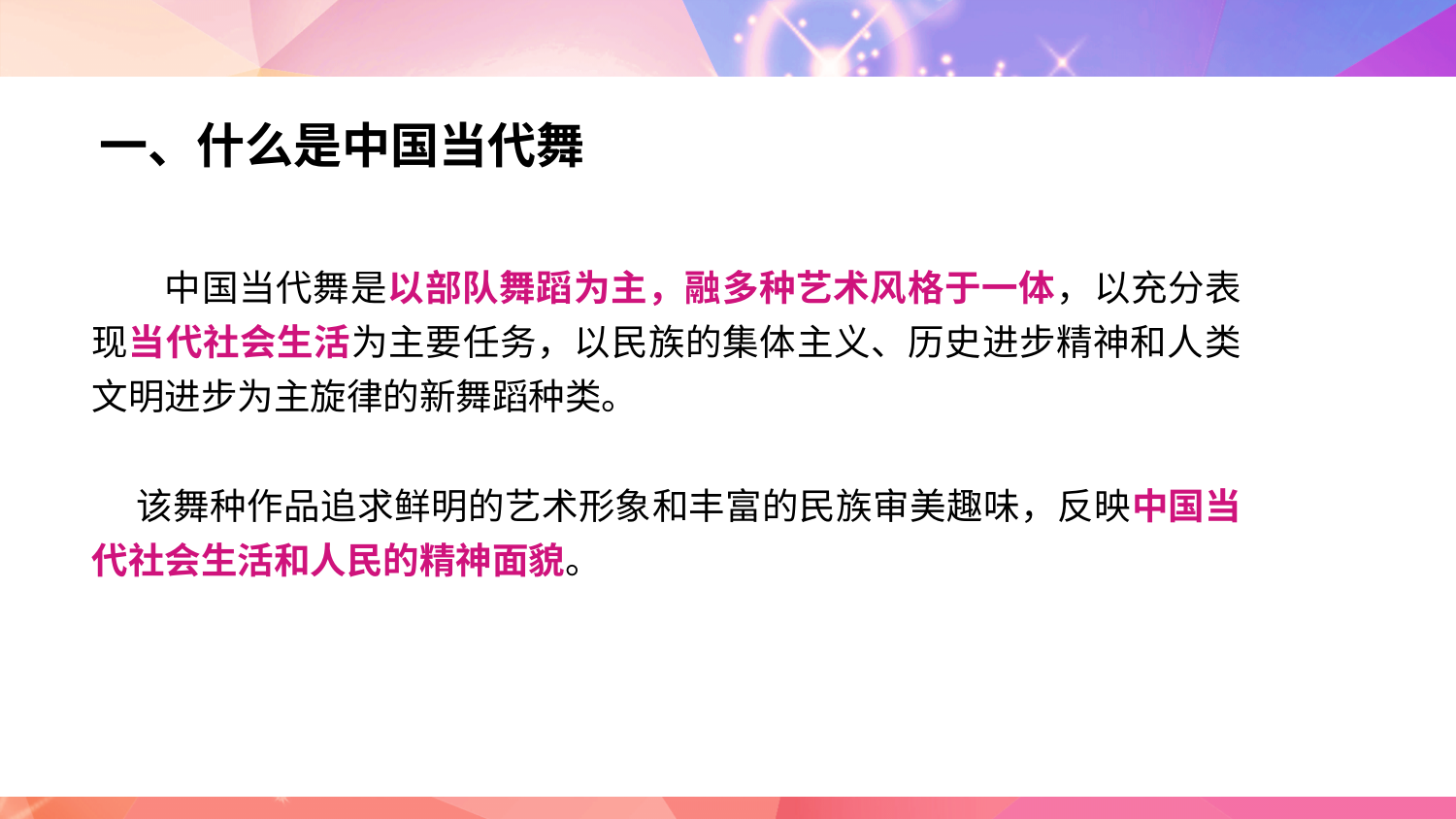

一、什么是中国当代舞

       中国当代舞是以部队舞蹈为主，融多种艺术风格于一体，以充分表现当代社会生活为主要任务，以民族的集体主义、历史进步精神和人类文明进步为主旋律的新舞蹈种类。

    该舞种作品追求鲜明的艺术形象和丰富的民族审美趣味，反映中国当代社会生活和人民的精神面貌。